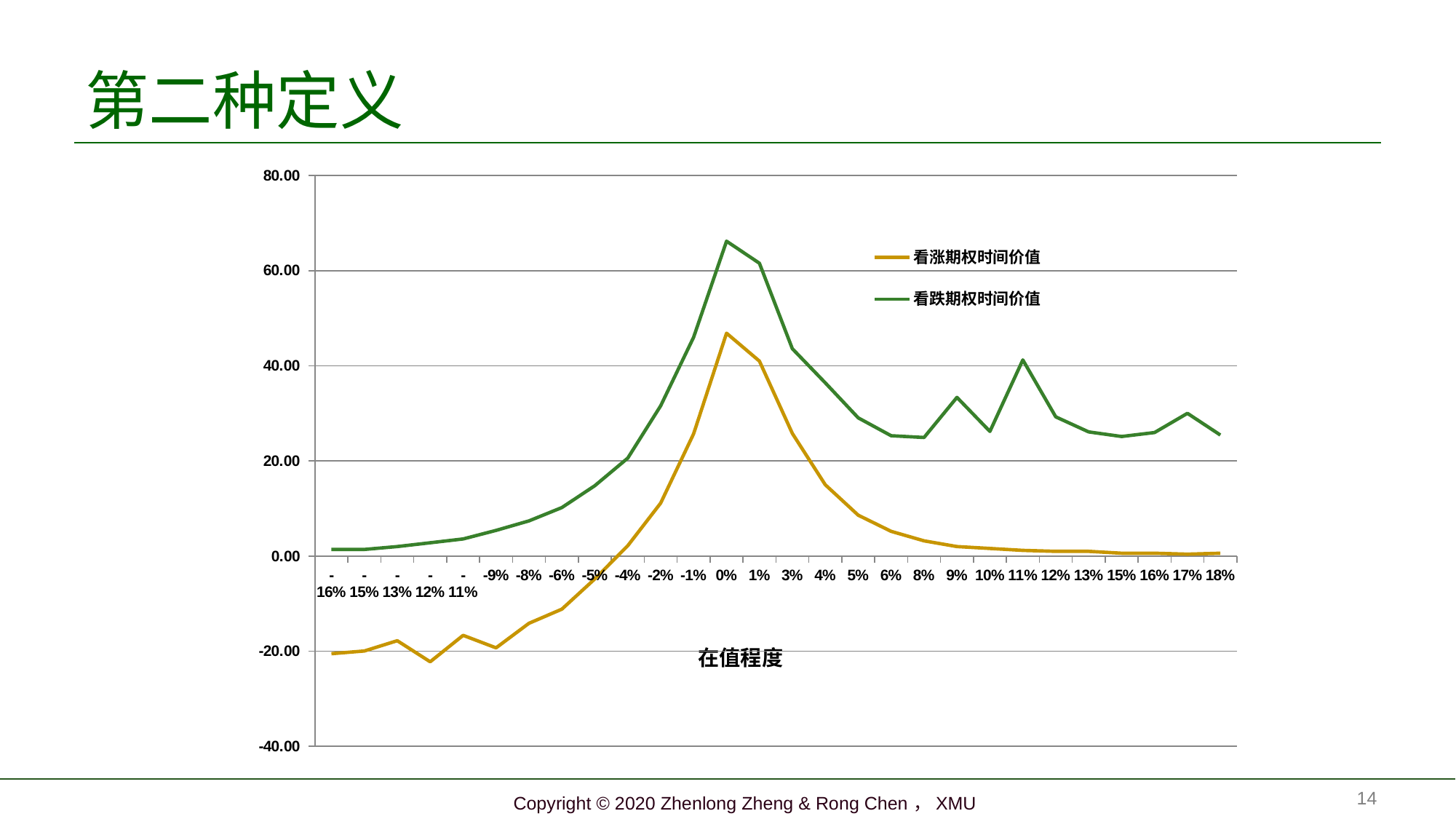

# 第二种定义

### Chart

| Category | 看涨期权时间价值 | 看跌期权时间价值 |
|---|---|---|
| -0.16484652158270405 | -20.51880299593313 | 1.4 |
| -0.14980864421816356 | -19.953328056946134 | 1.4 |
| -0.13499355843302294 | -17.787853117959173 | 2.0 |
| -0.12039475901187027 | -22.22237817897269 | 2.8 |
| -0.10600602155977069 | -16.656903239985695 | 3.6 |
| -9.1821386567814273E-2 | -19.291428300998746 | 5.4 |
| -7.7835144593074279E-2 | -14.125953362011728 | 7.4 |
| -6.4041822460738487E-2 | -11.160478423024784 | 10.2 |
| -5.0436170404959874E-2 | -4.795003484037807 | 14.8 |
| -3.7013150072819204E-2 | 2.1704714549491655 | 20.6 |
| -2.3767923322798583E-2 | 11.135946393936138 | 31.6 |
| -1.0695841755445828E-2 | 25.701421332923104 | 46.0 |
| 2.2075630804621539E-3 | 46.86689627191008 | 66.2 |
| 1.4946588857891895E-2 | 41.0 | 61.56762878910294 |
| 2.7525371064751995E-2 | 25.8 | 43.60215385011597 |
| 3.9947891063309135E-2 | 15.0 | 36.43667891112901 |
| 5.2217983655123465E-2 | 8.6 | 29.071203972142484 |
| 6.4339344187468256E-2 | 5.2 | 25.305729033155046 |
| 7.631553523418394E-2 | 3.2 | 24.94025409416855 |
| 8.8149992881186759E-2 | 2.0 | 33.3747791551811 |
| 9.9846032644378024E-2 | 1.6 | 26.209304216194596 |
| 0.111406855045454 | 1.2 | 41.24382927720717 |
| 0.12283555086907674 | 1.0 | 29.27835433822065 |
| 0.13413510612301027 | 1.0 | 26.11287939923318 |
| 0.14530840672113549 | 0.6 | 25.147404460246662 |
| 0.15635824290772046 | 0.6 | 25.981929521259303 |
| 0.16728731343991071 | 0.4 | 30.016454582272786 |
| 0.17809822954412632 | 0.6 | 25.450979643286246 |
在值程度
14